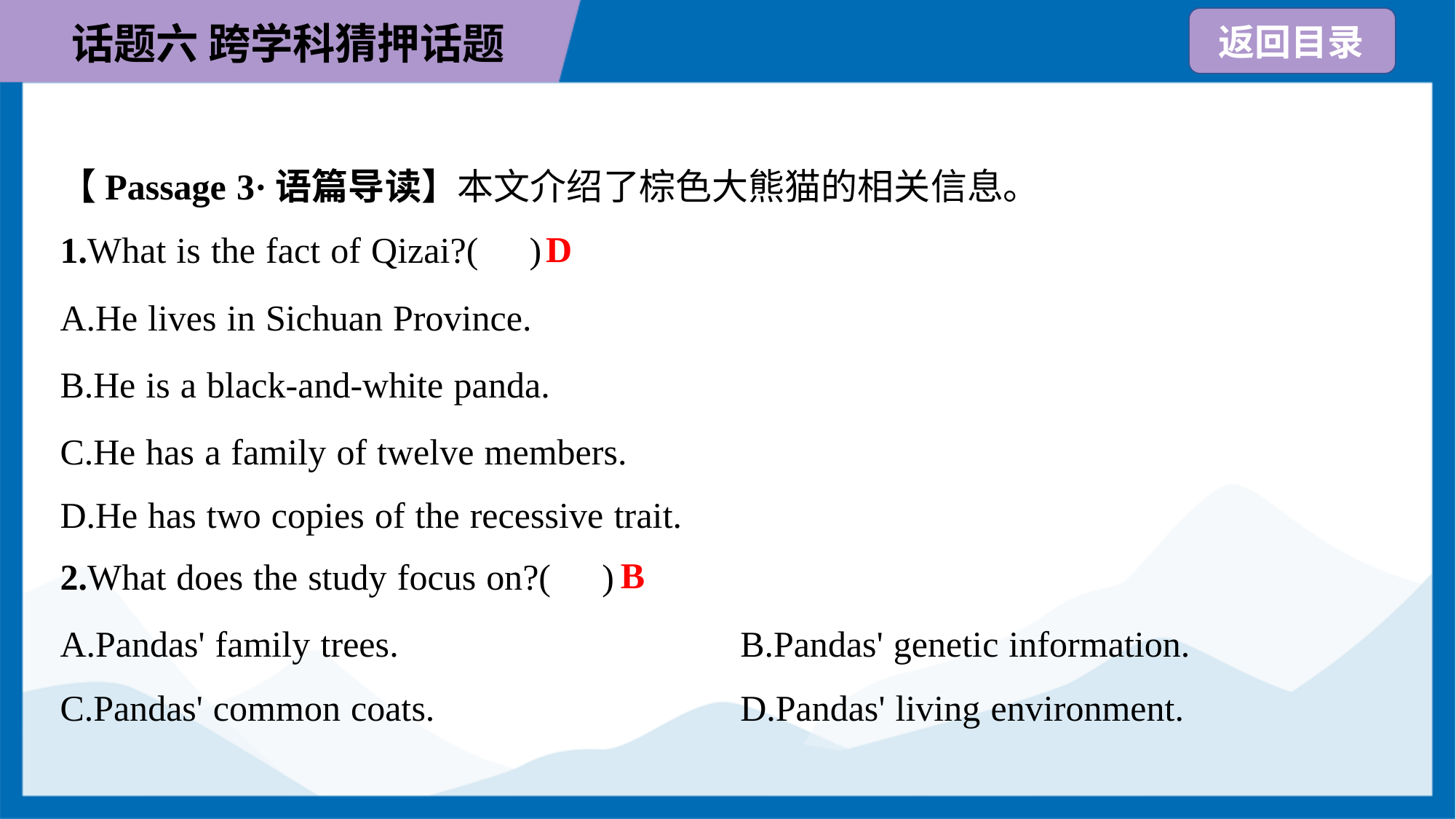

【Passage 3·语篇导读】本文介绍了棕色大熊猫的相关信息。
D
1.What is the fact of Qizai?(     )
A.He lives in Sichuan Province.
B.He is a black-and-white panda.
C.He has a family of twelve members.
D.He has two copies of the recessive trait.
B
2.What does the study focus on?(     )
A.Pandas' family trees.	B.Pandas' genetic information.
C.Pandas' common coats.	D.Pandas' living environment.